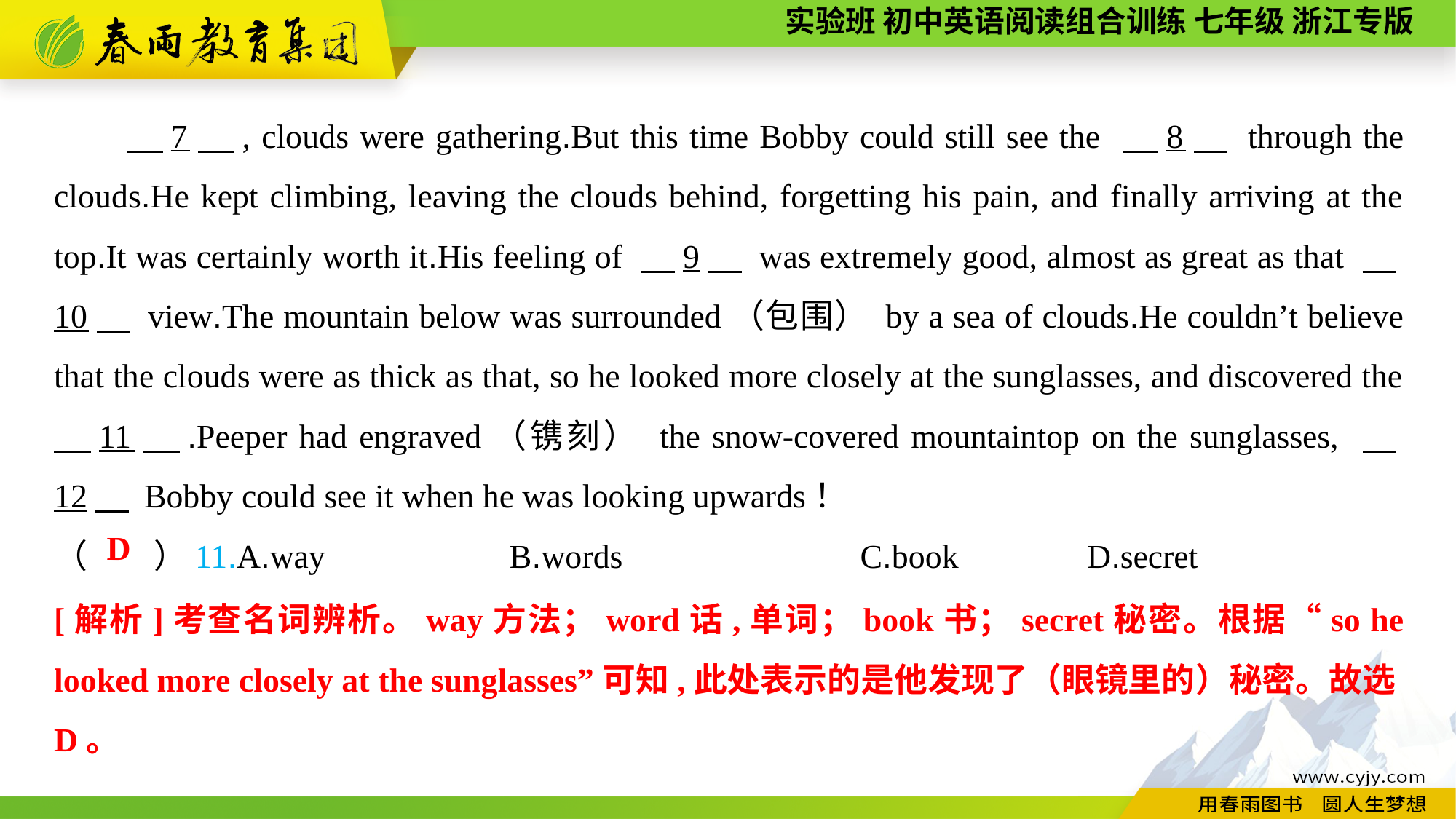

7　, clouds were gathering.But this time Bobby could still see the 　8　 through the clouds.He kept climbing, leaving the clouds behind, forgetting his pain, and finally arriving at the top.It was certainly worth it.His feeling of 　9　 was extremely good, almost as great as that 　10　 view.The mountain below was surrounded（包围） by a sea of clouds.He couldn’t believe that the clouds were as thick as that, so he looked more closely at the sunglasses, and discovered the 　11　.Peeper had engraved（镌刻） the snow-covered mountaintop on the sunglasses, 　12　 Bobby could see it when he was looking upwards！
（　　）11.A.way                      B.words		     C.book	      D.secret
D
[解析]考查名词辨析。way方法；word话,单词；book书；secret秘密。根据“so he looked more closely at the sunglasses”可知,此处表示的是他发现了（眼镜里的）秘密。故选D。